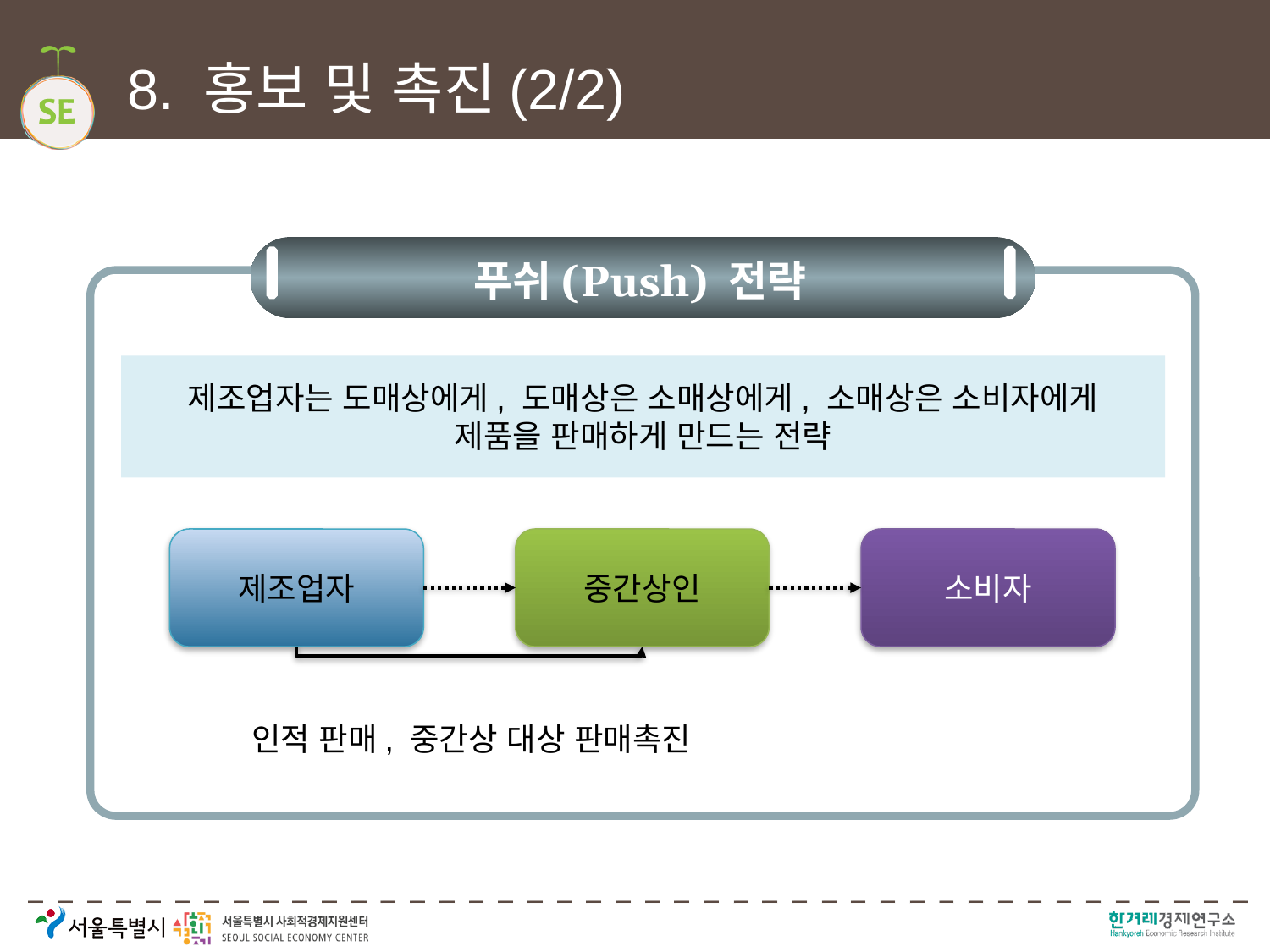

# 8. 홍보 및 촉진(2/2)

푸쉬(Push) 전략

제조업자는 도매상에게, 도매상은 소매상에게, 소매상은 소비자에게
제품을 판매하게 만드는 전략
제조업자
중간상인
소비자
인적 판매, 중간상 대상 판매촉진